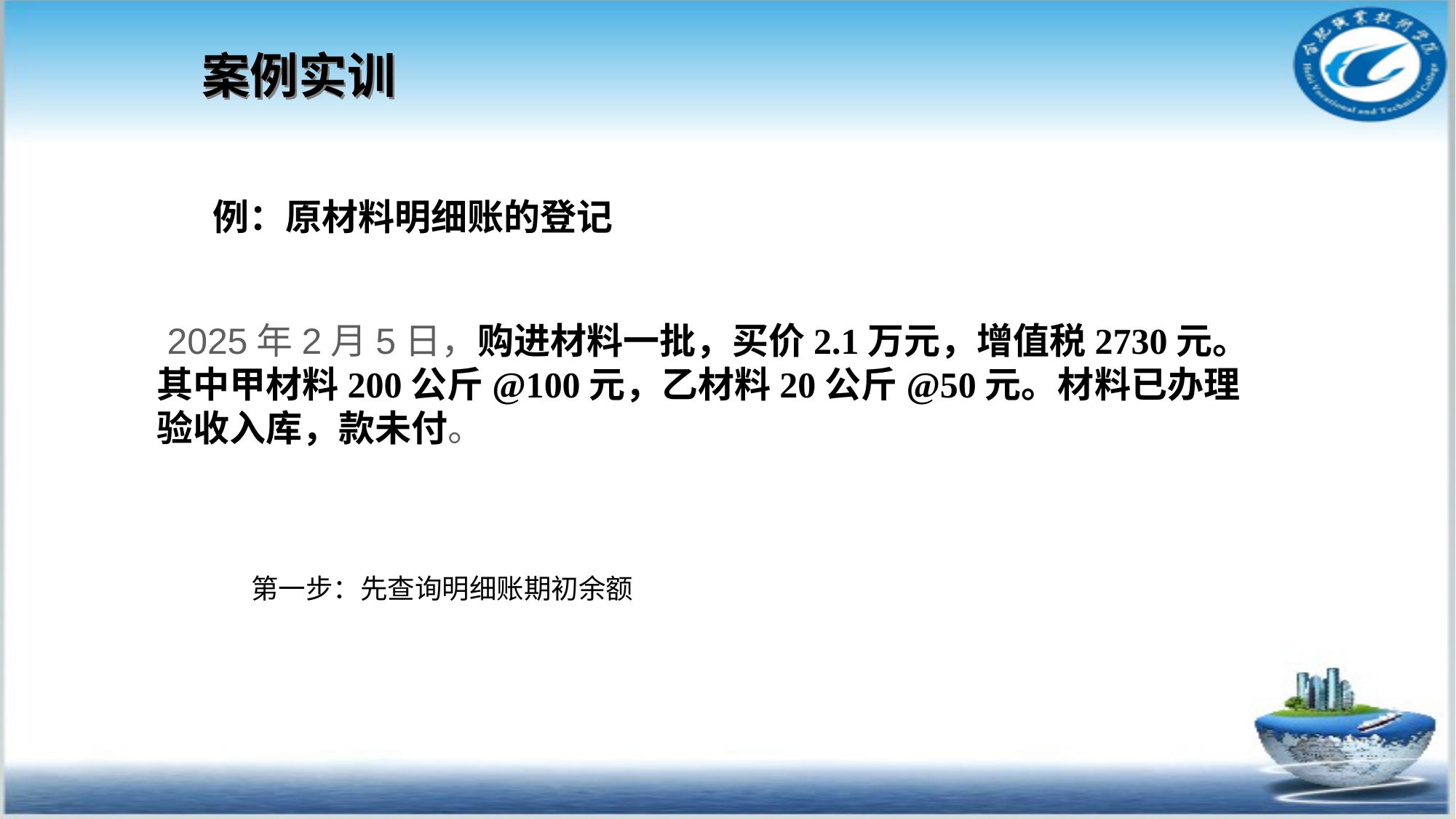

# 案例实训
例：原材料明细账的登记

 2025年2月5日，购进材料一批，买价2.1万元，增值税2730元。 其中甲材料200公斤@100元，乙材料20公斤@50元。材料已办理验收入库，款未付。
第一步：先查询明细账期初余额